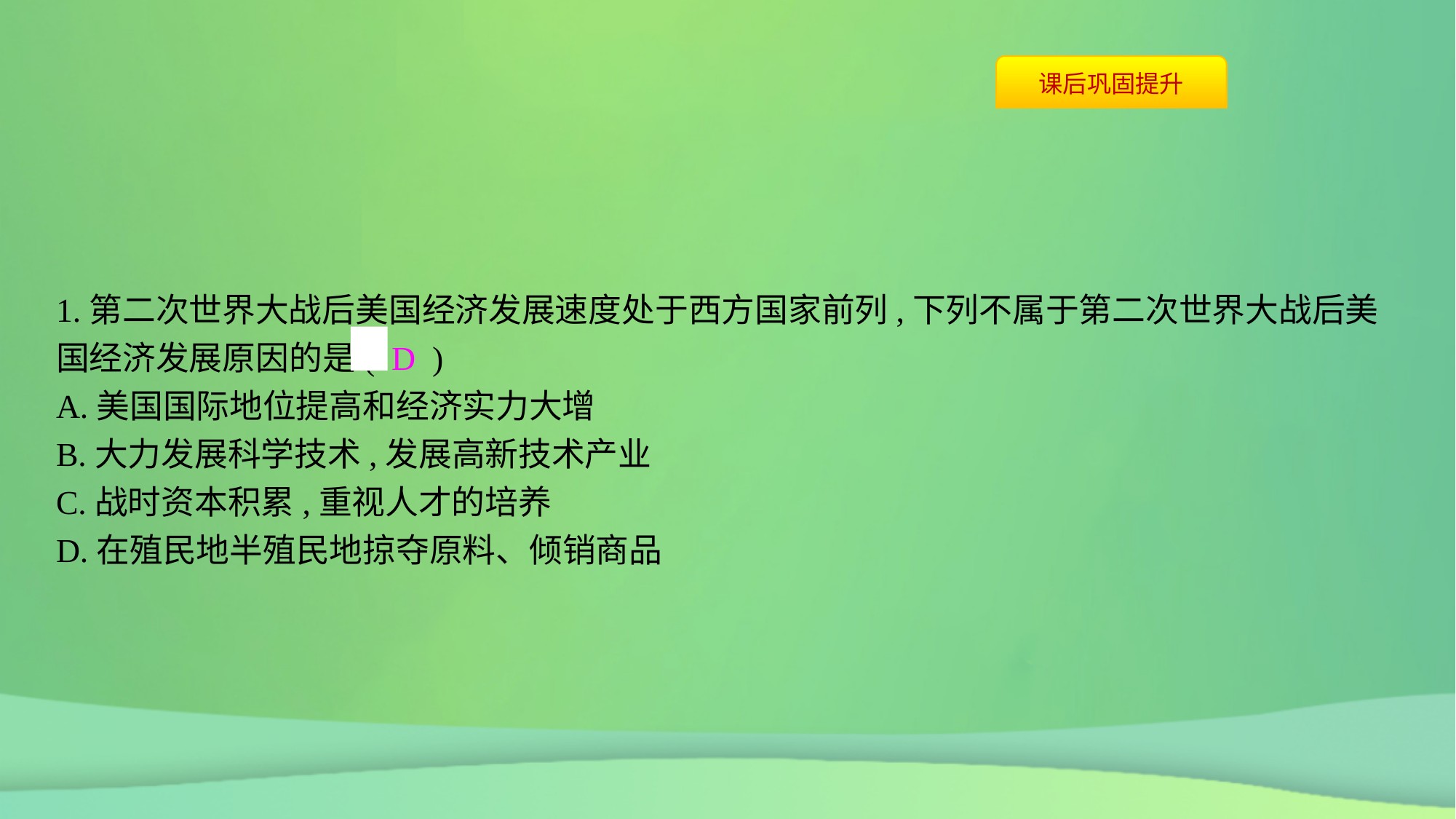

1.第二次世界大战后美国经济发展速度处于西方国家前列,下列不属于第二次世界大战后美国经济发展原因的是(  D  )
A.美国国际地位提高和经济实力大增
B.大力发展科学技术,发展高新技术产业
C.战时资本积累,重视人才的培养
D.在殖民地半殖民地掠夺原料、倾销商品